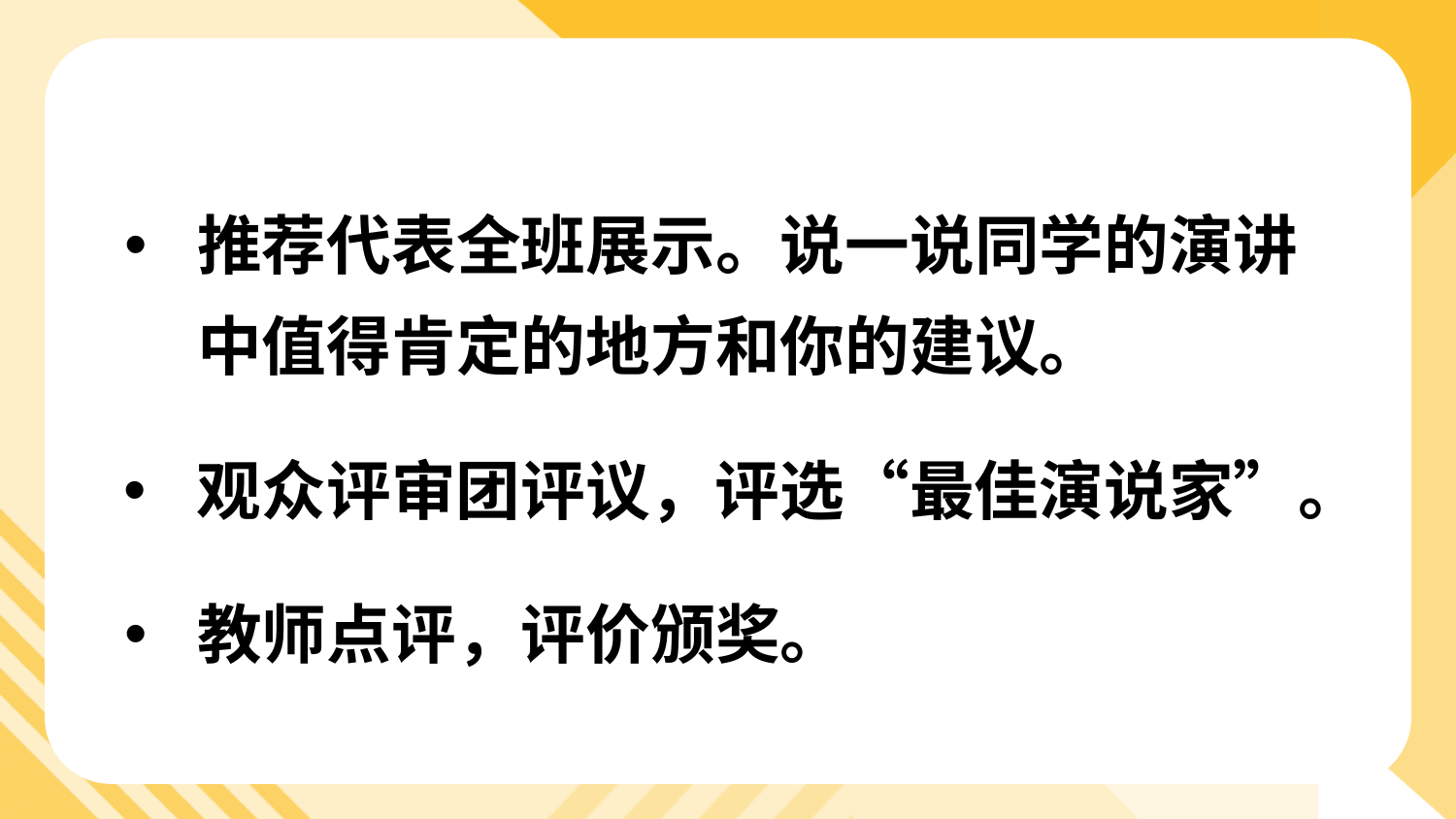

推荐代表全班展示。说一说同学的演讲中值得肯定的地方和你的建议。
观众评审团评议，评选“最佳演说家”。
教师点评，评价颁奖。